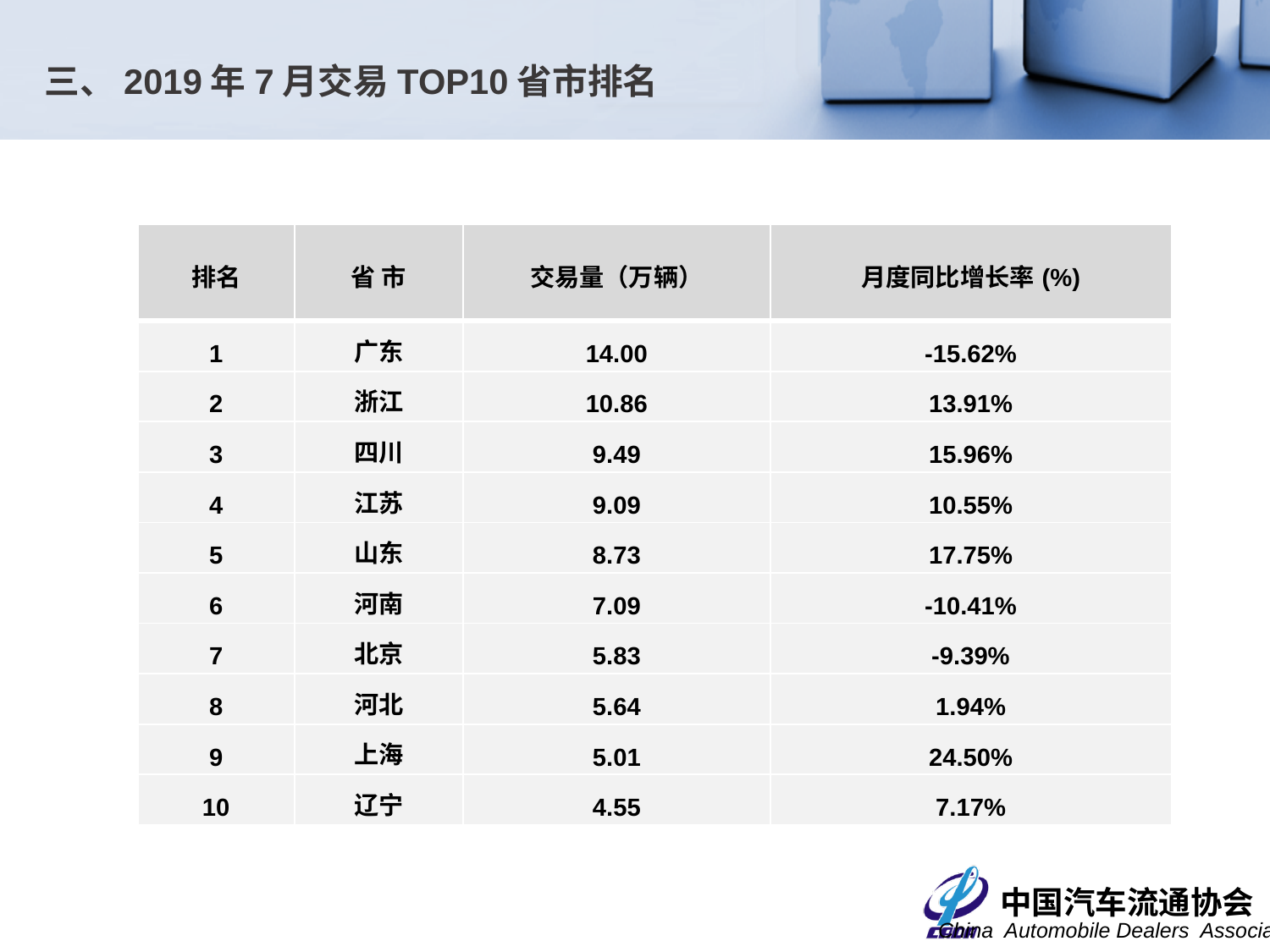

三、2019年7月交易TOP10省市排名
| 排名 | 省 市 | 交易量（万辆） | 月度同比增长率(%) |
| --- | --- | --- | --- |
| 1 | 广东 | 14.00 | -15.62% |
| 2 | 浙江 | 10.86 | 13.91% |
| 3 | 四川 | 9.49 | 15.96% |
| 4 | 江苏 | 9.09 | 10.55% |
| 5 | 山东 | 8.73 | 17.75% |
| 6 | 河南 | 7.09 | -10.41% |
| 7 | 北京 | 5.83 | -9.39% |
| 8 | 河北 | 5.64 | 1.94% |
| 9 | 上海 | 5.01 | 24.50% |
| 10 | 辽宁 | 4.55 | 7.17% |